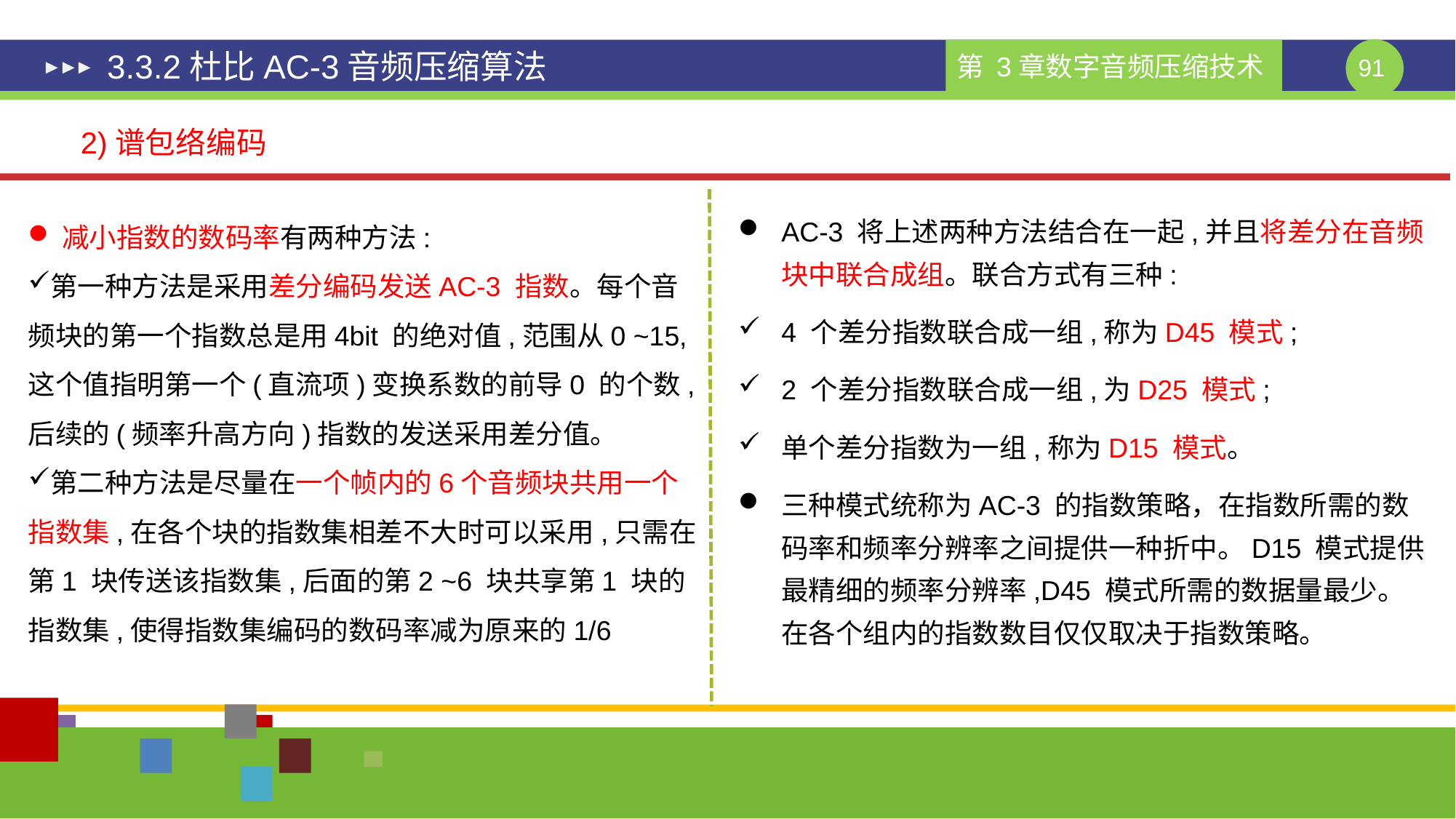

# 3.3.2杜比AC-3音频压缩算法
2)谱包络编码

减小指数的数码率有两种方法:
第一种方法是采用差分编码发送AC-3 指数。每个音频块的第一个指数总是用4bit 的绝对值,范围从0 ~15,这个值指明第一个(直流项)变换系数的前导0 的个数,后续的(频率升高方向)指数的发送采用差分值。
第二种方法是尽量在一个帧内的6个音频块共用一个指数集,在各个块的指数集相差不大时可以采用,只需在第1 块传送该指数集,后面的第2 ~6 块共享第1 块的指数集,使得指数集编码的数码率减为原来的1/6
AC-3 将上述两种方法结合在一起,并且将差分在音频块中联合成组。联合方式有三种:
4 个差分指数联合成一组,称为D45 模式;
2 个差分指数联合成一组,为D25 模式;
单个差分指数为一组,称为D15 模式。
三种模式统称为AC-3 的指数策略，在指数所需的数码率和频率分辨率之间提供一种折中。D15 模式提供最精细的频率分辨率,D45 模式所需的数据量最少。在各个组内的指数数目仅仅取决于指数策略。